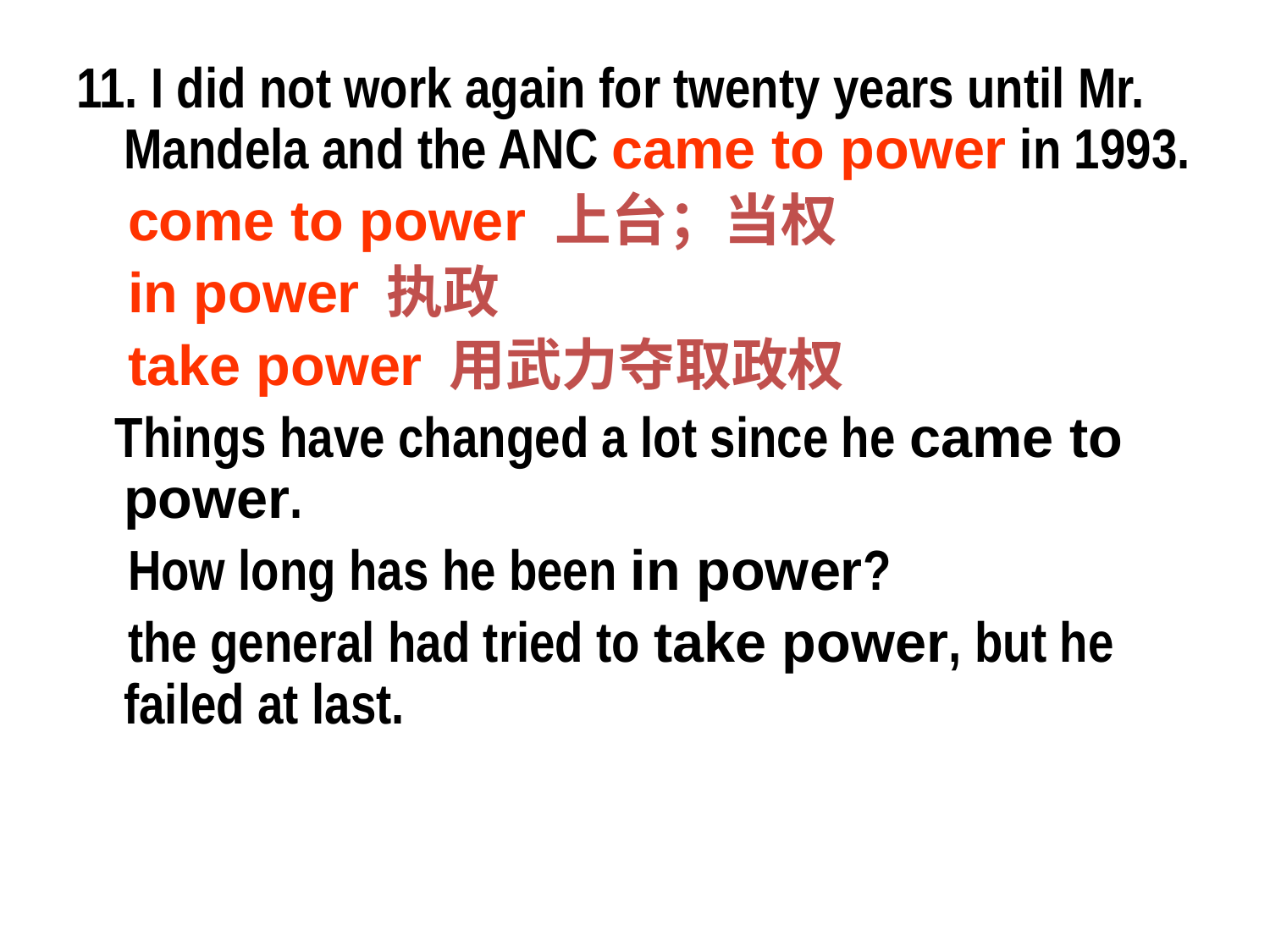

11. I did not work again for twenty years until Mr. Mandela and the ANC came to power in 1993.
    come to power 上台；当权
    in power 执政
    take power 用武力夺取政权
   Things have changed a lot since he came to power.
    How long has he been in power?
    the general had tried to take power, but he failed at last.